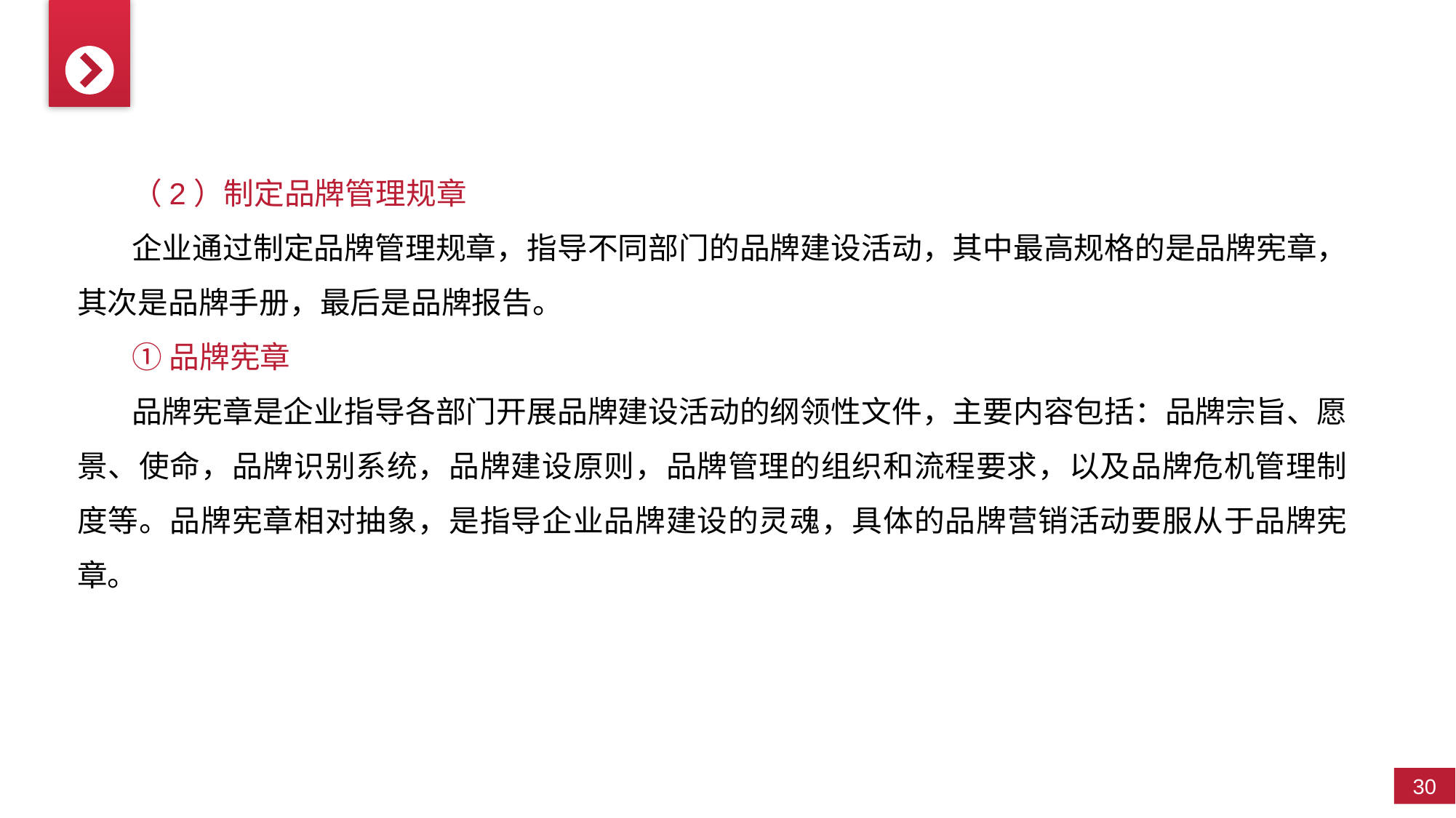

（2）制定品牌管理规章
企业通过制定品牌管理规章，指导不同部门的品牌建设活动，其中最高规格的是品牌宪章，其次是品牌手册，最后是品牌报告。
①品牌宪章
品牌宪章是企业指导各部门开展品牌建设活动的纲领性文件，主要内容包括：品牌宗旨、愿景、使命，品牌识别系统，品牌建设原则，品牌管理的组织和流程要求，以及品牌危机管理制度等。品牌宪章相对抽象，是指导企业品牌建设的灵魂，具体的品牌营销活动要服从于品牌宪章。